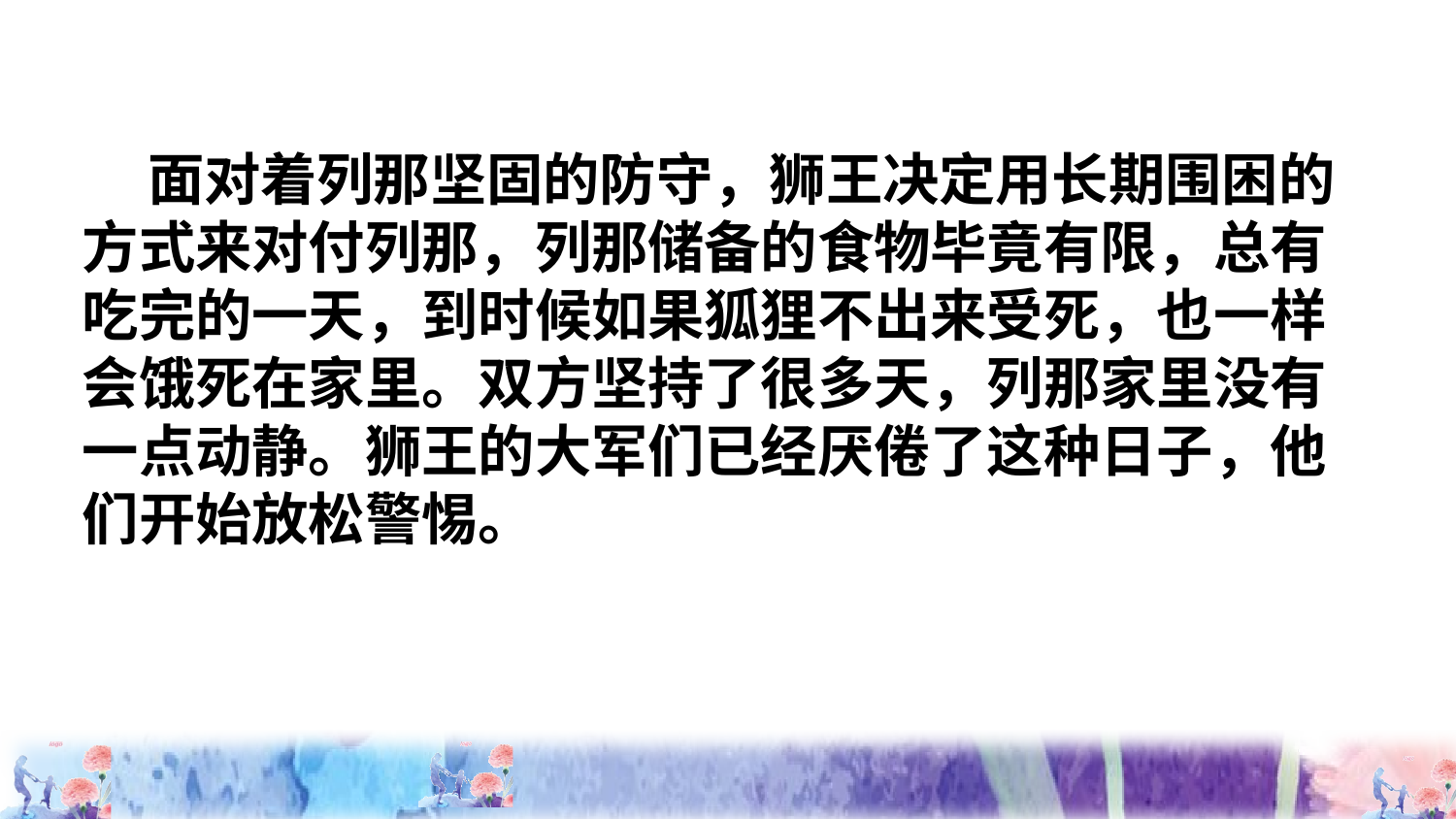

面对着列那坚固的防守，狮王决定用长期围困的方式来对付列那，列那储备的食物毕竟有限，总有吃完的一天，到时候如果狐狸不出来受死，也一样会饿死在家里。双方坚持了很多天，列那家里没有一点动静。狮王的大军们已经厌倦了这种日子，他们开始放松警惕。